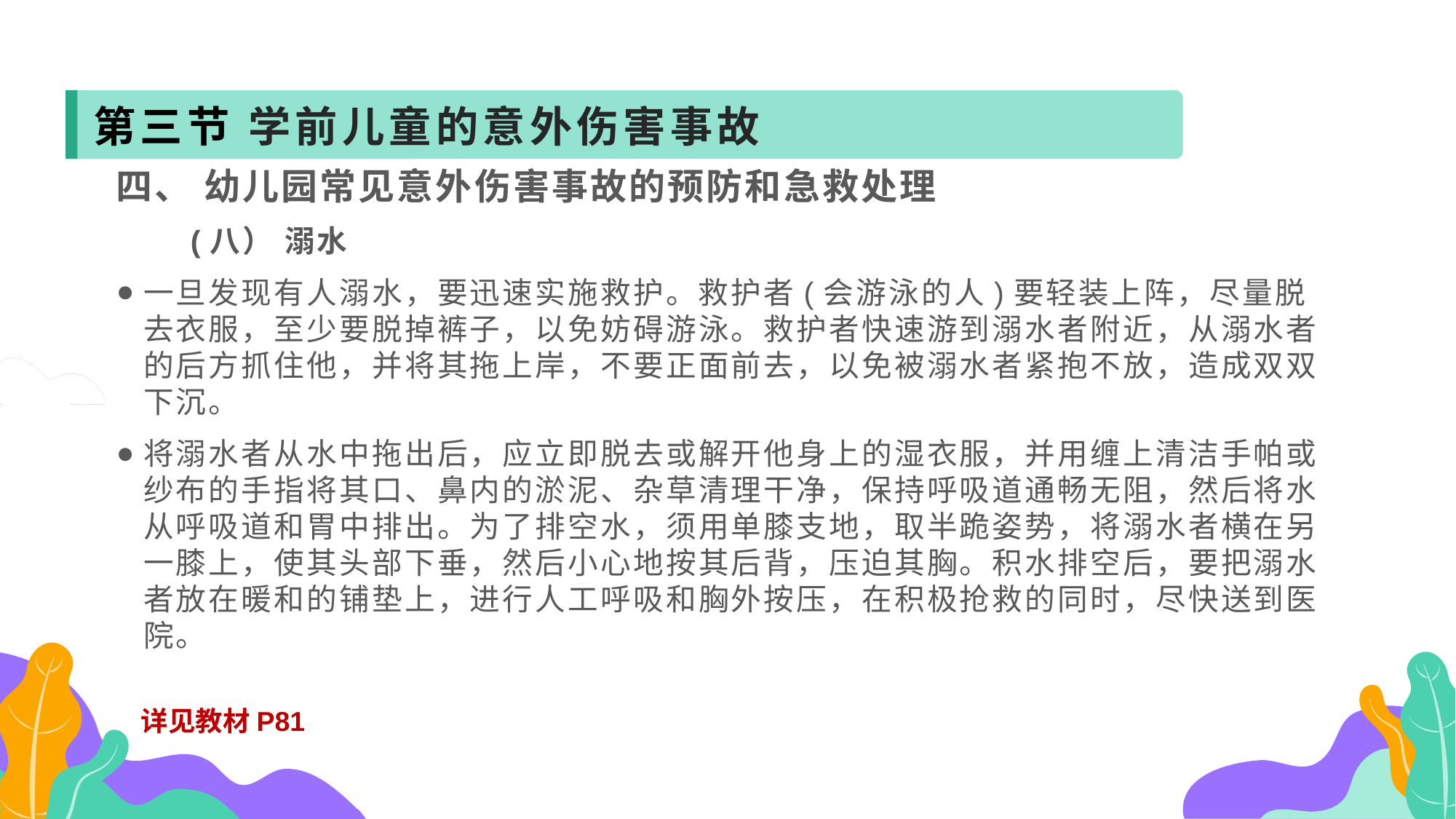

第三节 学前儿童的意外伤害事故
四、 幼儿园常见意外伤害事故的预防和急救处理
       (八） 溺水
一旦发现有人溺水，要迅速实施救护。救护者(会游泳的人)要轻装上阵，尽量脱去衣服，至少要脱掉裤子，以免妨碍游泳。救护者快速游到溺水者附近，从溺水者的后方抓住他，并将其拖上岸，不要正面前去，以免被溺水者紧抱不放，造成双双下沉。
将溺水者从水中拖出后，应立即脱去或解开他身上的湿衣服，并用缠上清洁手帕或纱布的手指将其口、鼻内的淤泥、杂草清理干净，保持呼吸道通畅无阻，然后将水从呼吸道和胃中排出。为了排空水，须用单膝支地，取半跪姿势，将溺水者横在另一膝上，使其头部下垂，然后小心地按其后背，压迫其胸。积水排空后，要把溺水者放在暖和的铺垫上，进行人工呼吸和胸外按压，在积极抢救的同时，尽快送到医院。
详见教材P81